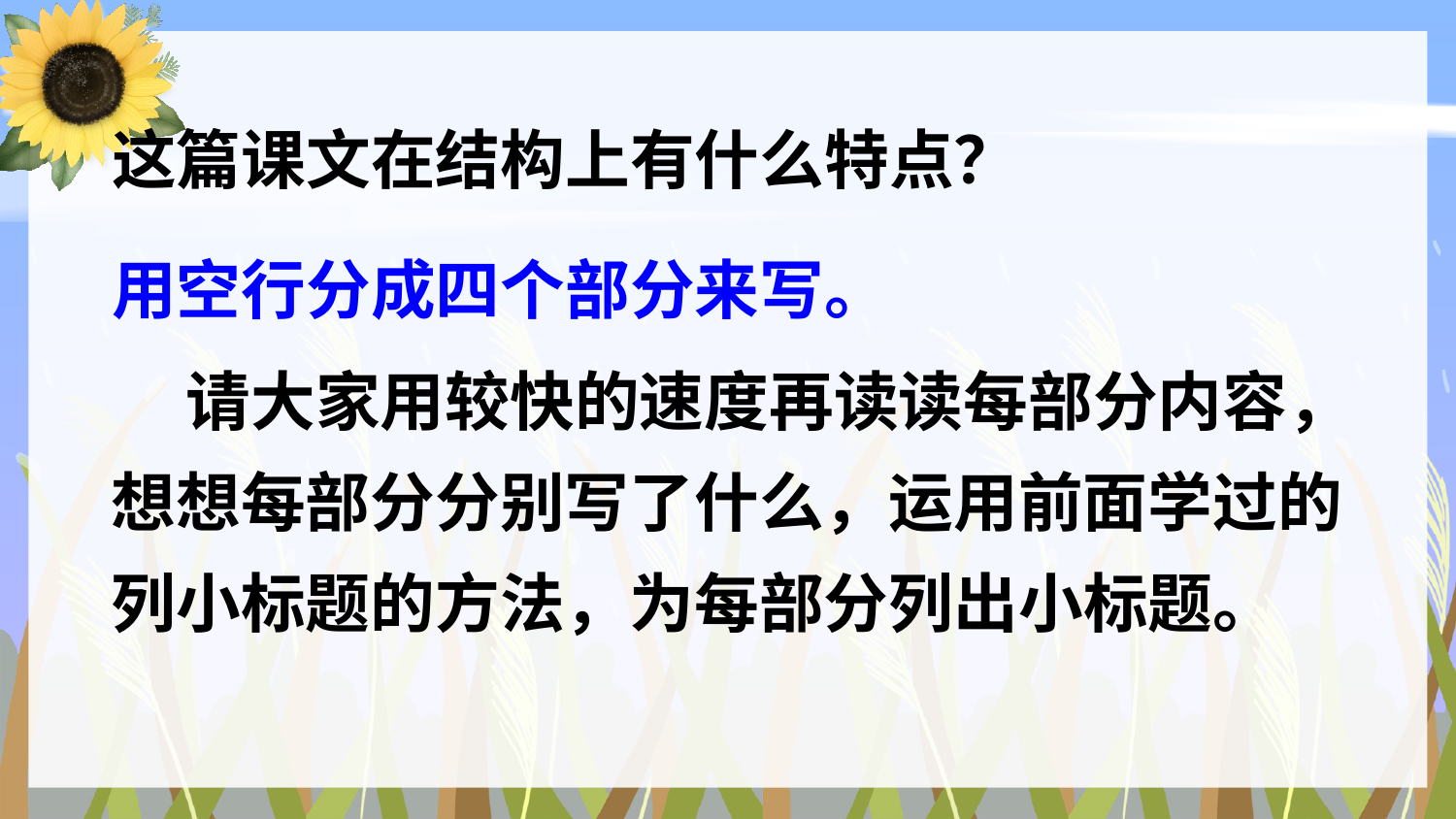

这篇课文在结构上有什么特点？
用空行分成四个部分来写。
    请大家用较快的速度再读读每部分内容，想想每部分分别写了什么，运用前面学过的列小标题的方法，为每部分列出小标题。